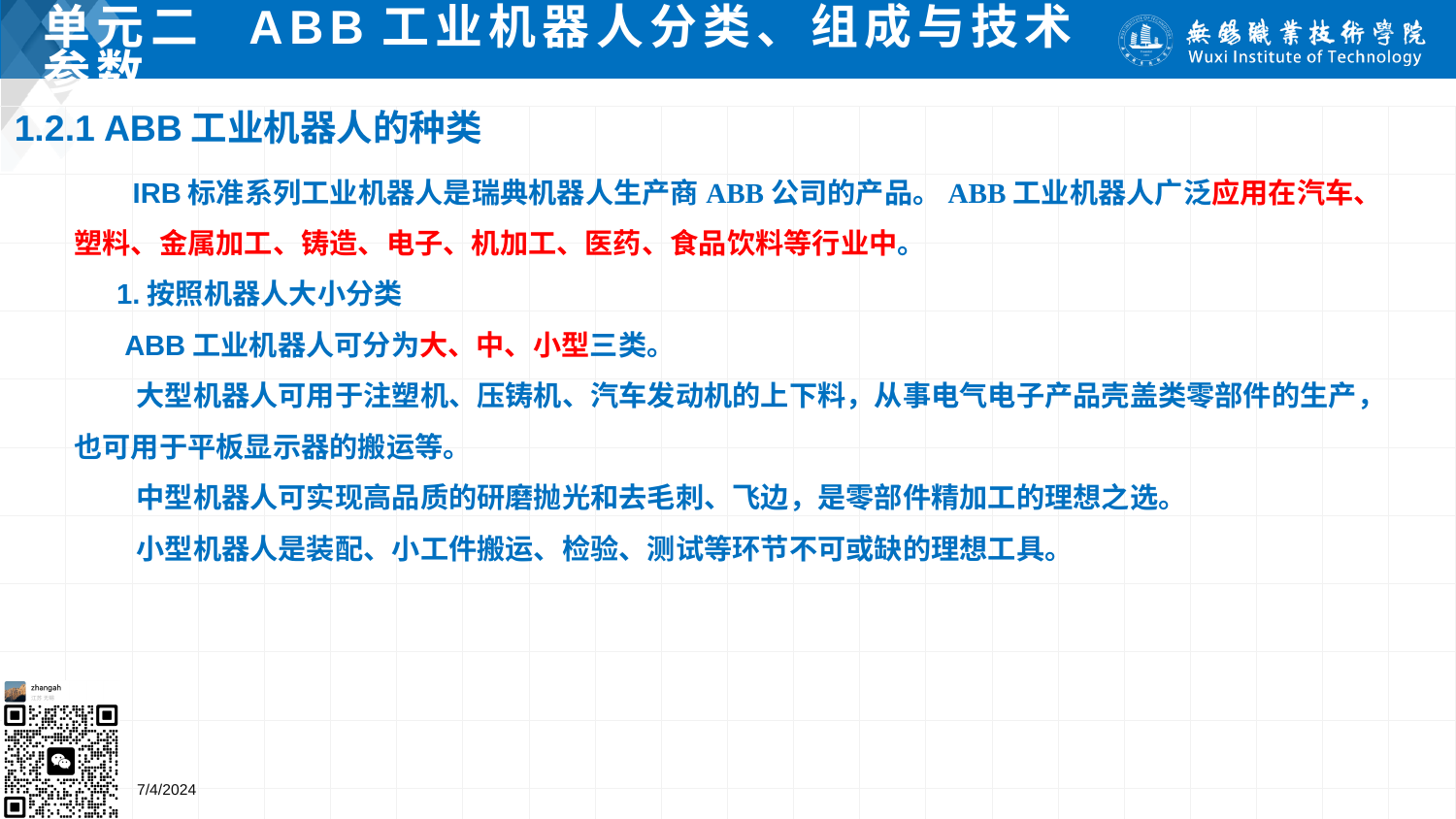

# 单元二  ABB工业机器人分类、组成与技术参数
1.2.1 ABB工业机器人的种类
  IRB标准系列工业机器人是瑞典机器人生产商ABB公司的产品。ABB工业机器人广泛应用在汽车、塑料、金属加工、铸造、电子、机加工、医药、食品饮料等行业中。
1.按照机器人大小分类
 ABB工业机器人可分为大、中、小型三类。
  大型机器人可用于注塑机、压铸机、汽车发动机的上下料，从事电气电子产品壳盖类零部件的生产，也可用于平板显示器的搬运等。
  中型机器人可实现高品质的研磨抛光和去毛刺、飞边，是零部件精加工的理想之选。
  小型机器人是装配、小工件搬运、检验、测试等环节不可或缺的理想工具。
7/4/2024